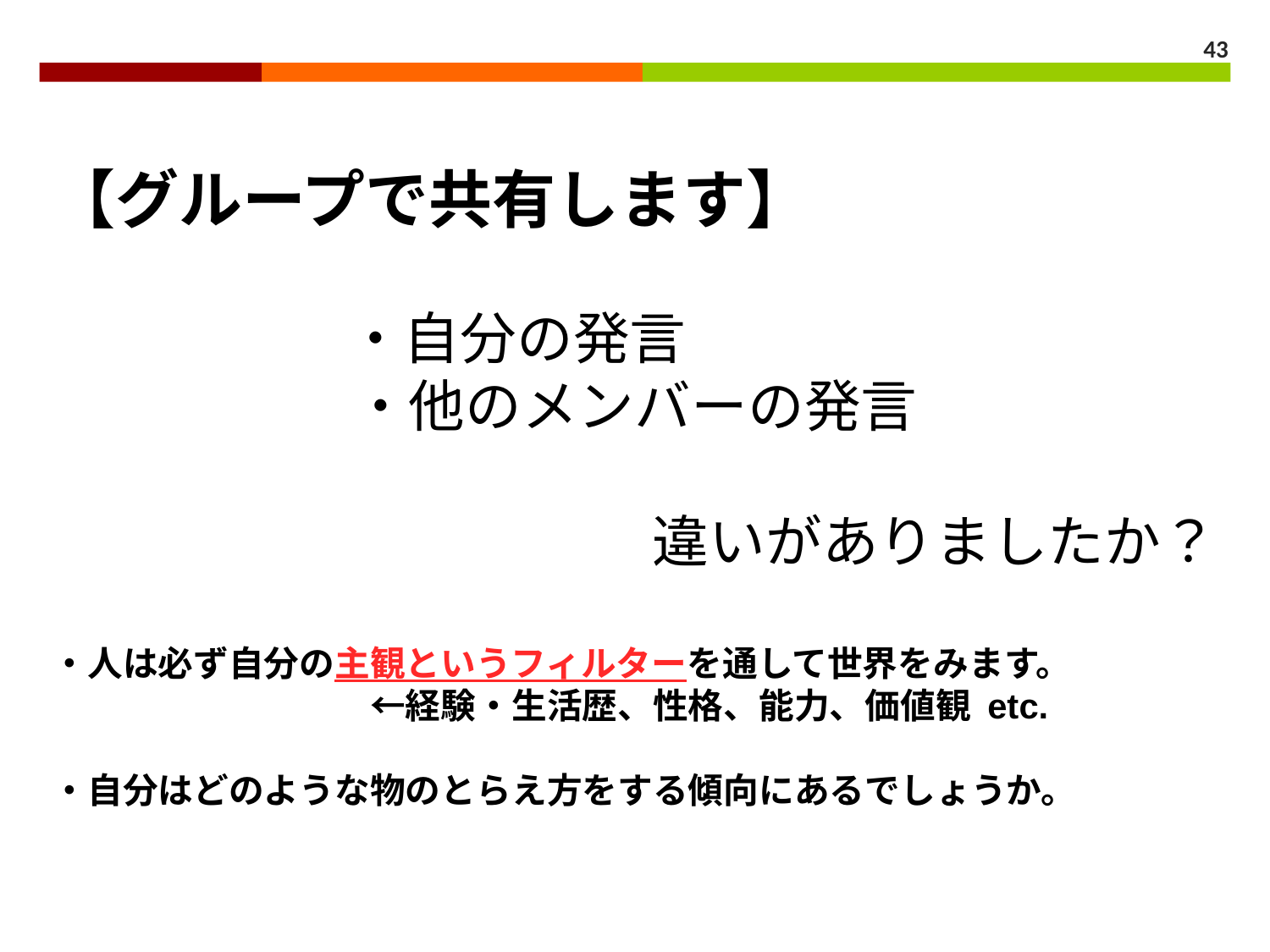

43
【グループで共有します】

　　　　　 ・自分の発言
・他のメンバーの発言

違いがありましたか？

・人は必ず自分の主観というフィルターを通して世界をみます。
　　　　　　　　　←経験・生活歴、性格、能力、価値観 etc.

・自分はどのような物のとらえ方をする傾向にあるでしょうか。